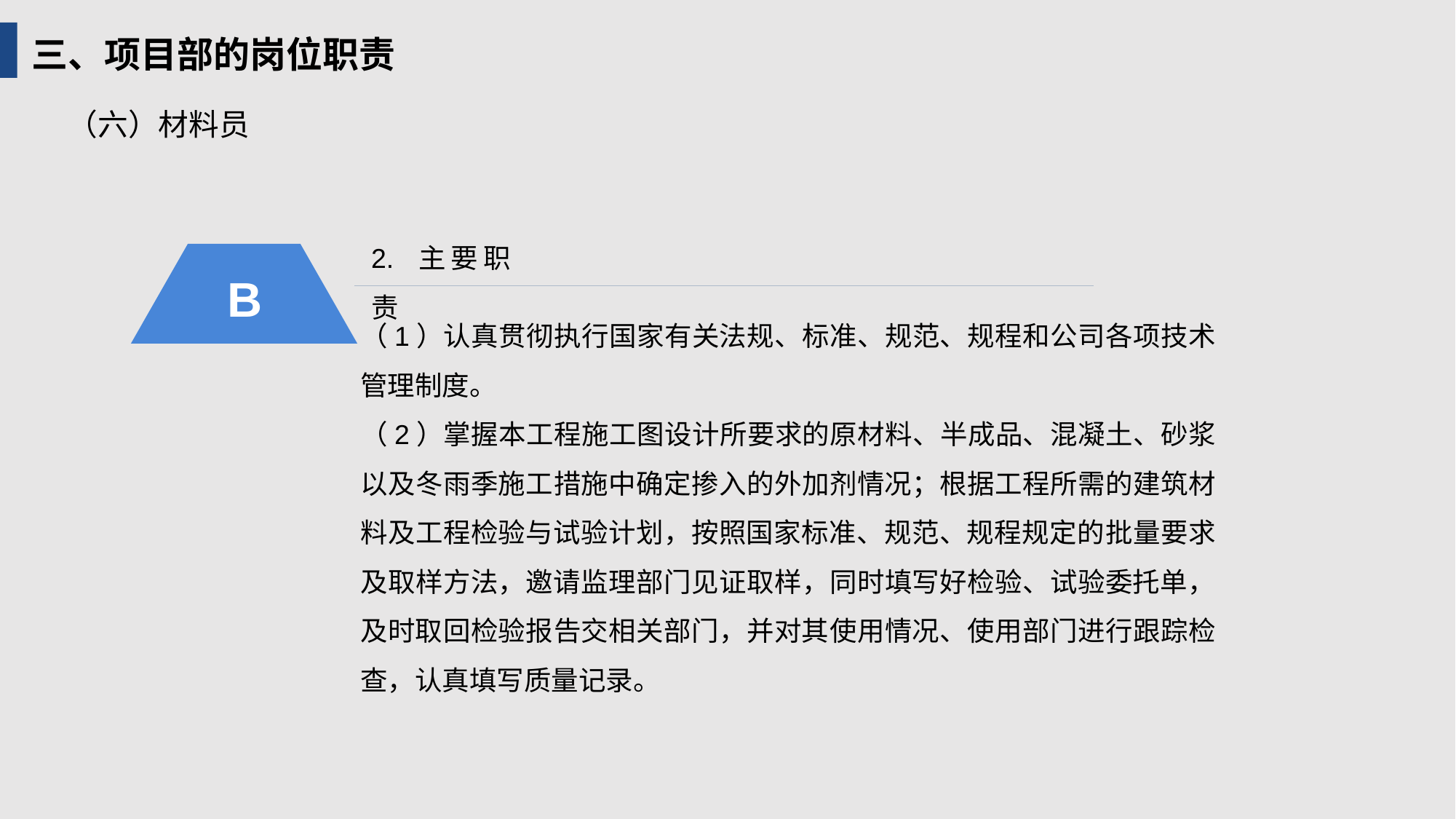

三、项目部的岗位职责
（六）材料员
2. 主要职责

B
（1）认真贯彻执行国家有关法规、标准、规范、规程和公司各项技术管理制度。
（2）掌握本工程施工图设计所要求的原材料、半成品、混凝土、砂浆以及冬雨季施工措施中确定掺入的外加剂情况；根据工程所需的建筑材料及工程检验与试验计划，按照国家标准、规范、规程规定的批量要求及取样方法，邀请监理部门见证取样，同时填写好检验、试验委托单，及时取回检验报告交相关部门，并对其使用情况、使用部门进行跟踪检查，认真填写质量记录。